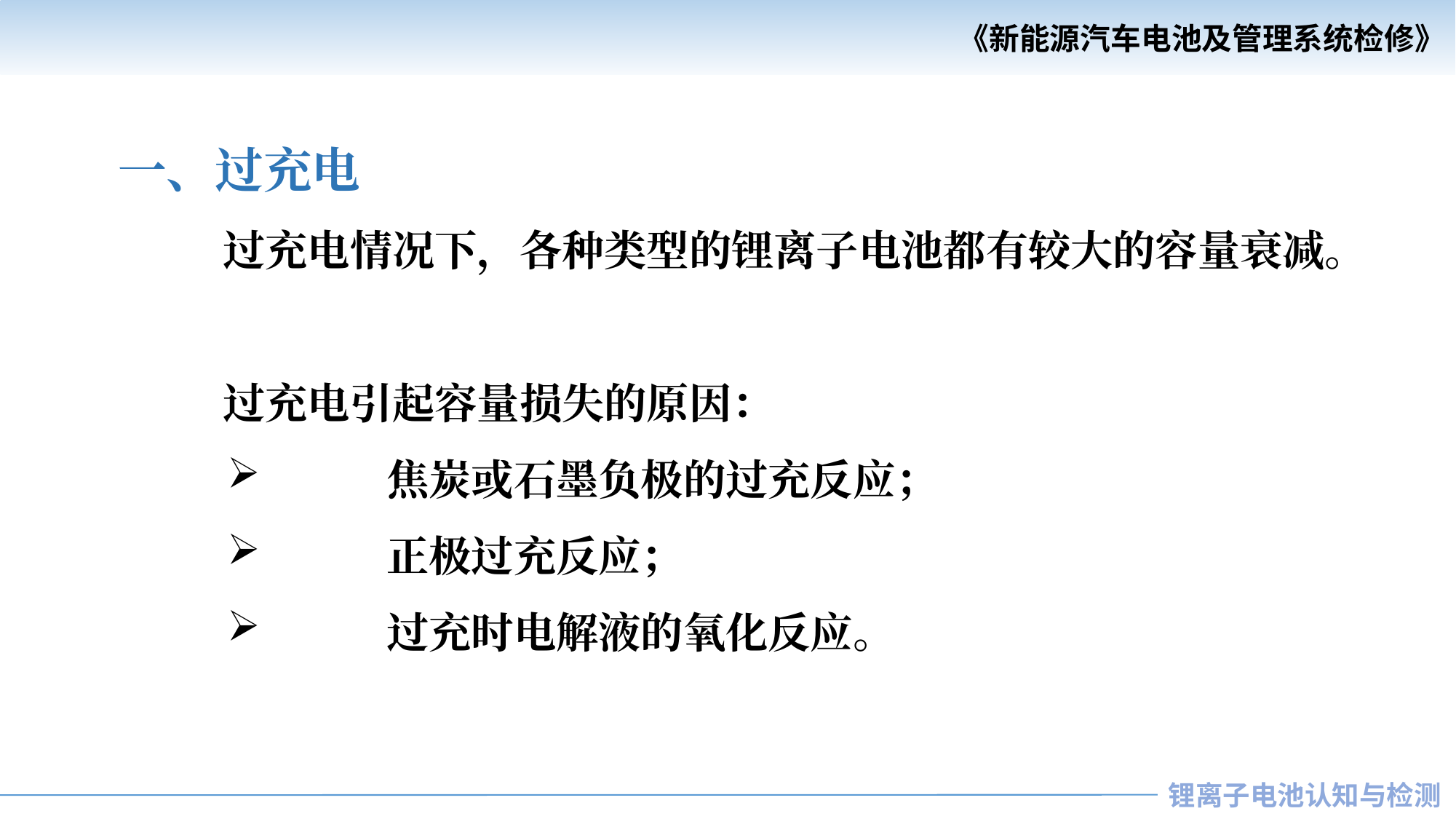

一、过充电
         过充电情况下，各种类型的锂离子电池都有较大的容量衰减。
         过充电引起容量损失的原因：
         焦炭或石墨负极的过充反应；
         正极过充反应；
         过充时电解液的氧化反应。